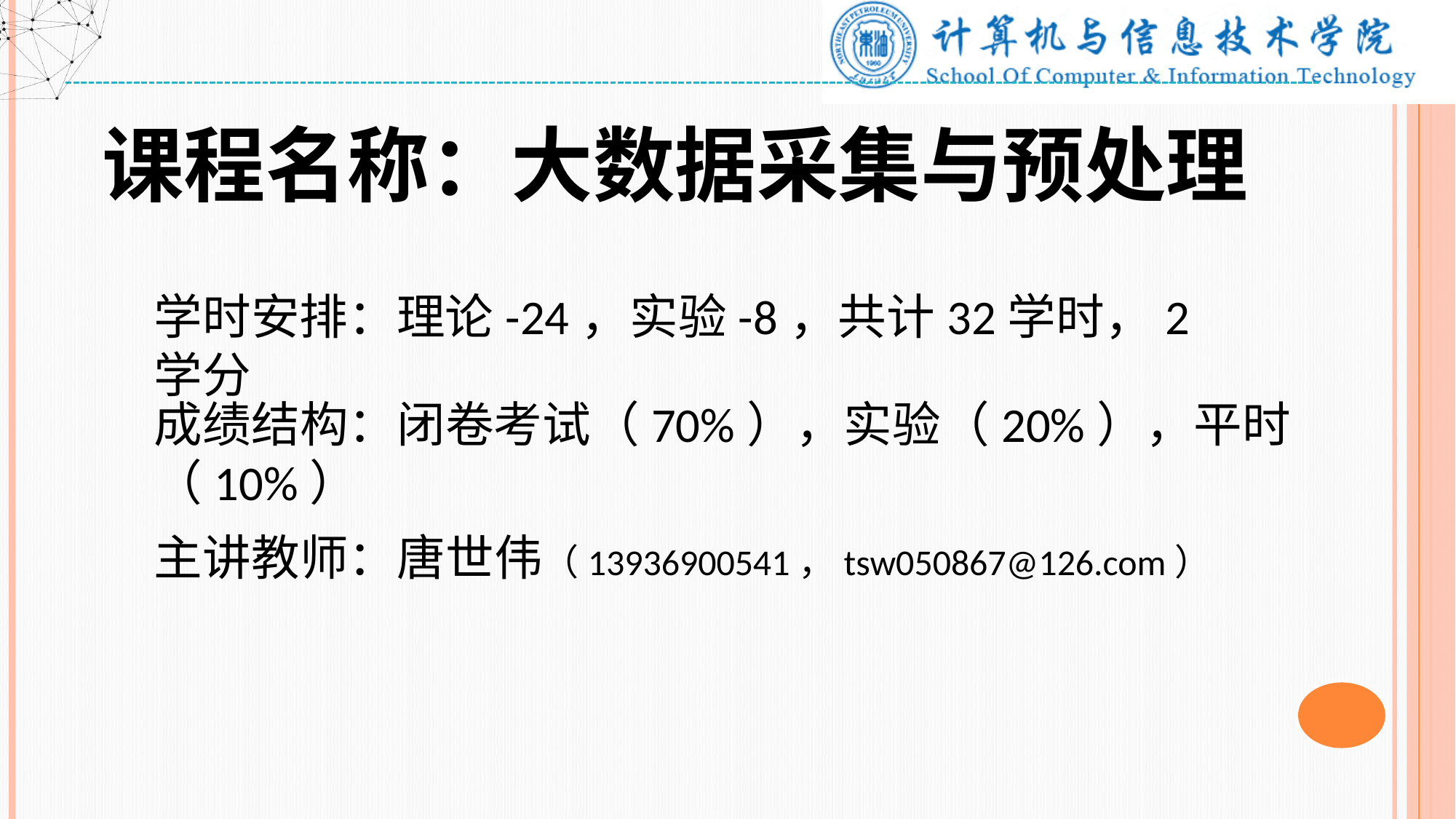

课程名称：大数据采集与预处理
学时安排：理论-24，实验-8，共计32学时，2学分
成绩结构：闭卷考试（70%），实验（20%），平时（10%）
主讲教师：唐世伟（13936900541，tsw050867@126.com）